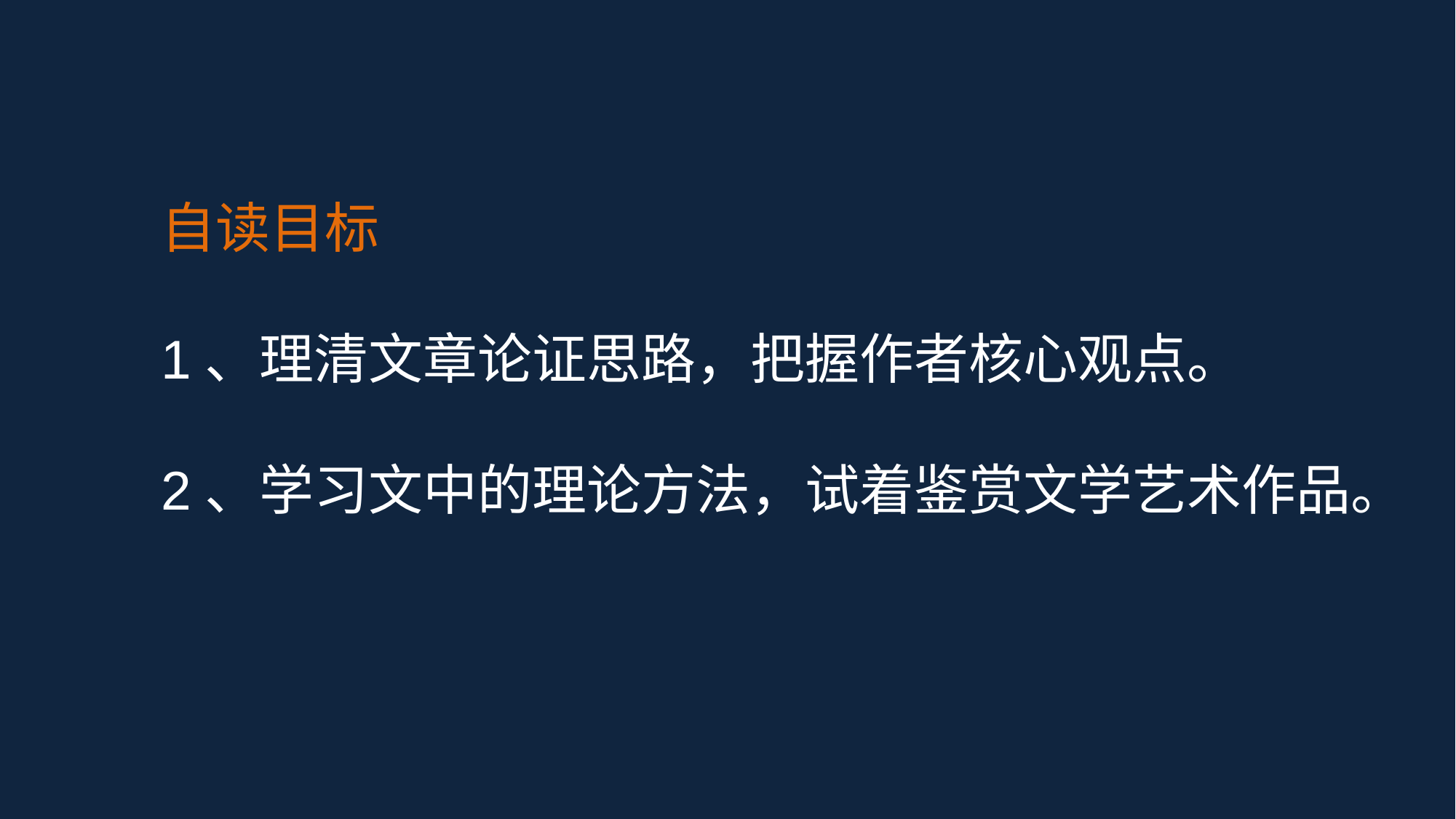

自读目标

1、理清文章论证思路，把握作者核心观点。

2、学习文中的理论方法，试着鉴赏文学艺术作品。